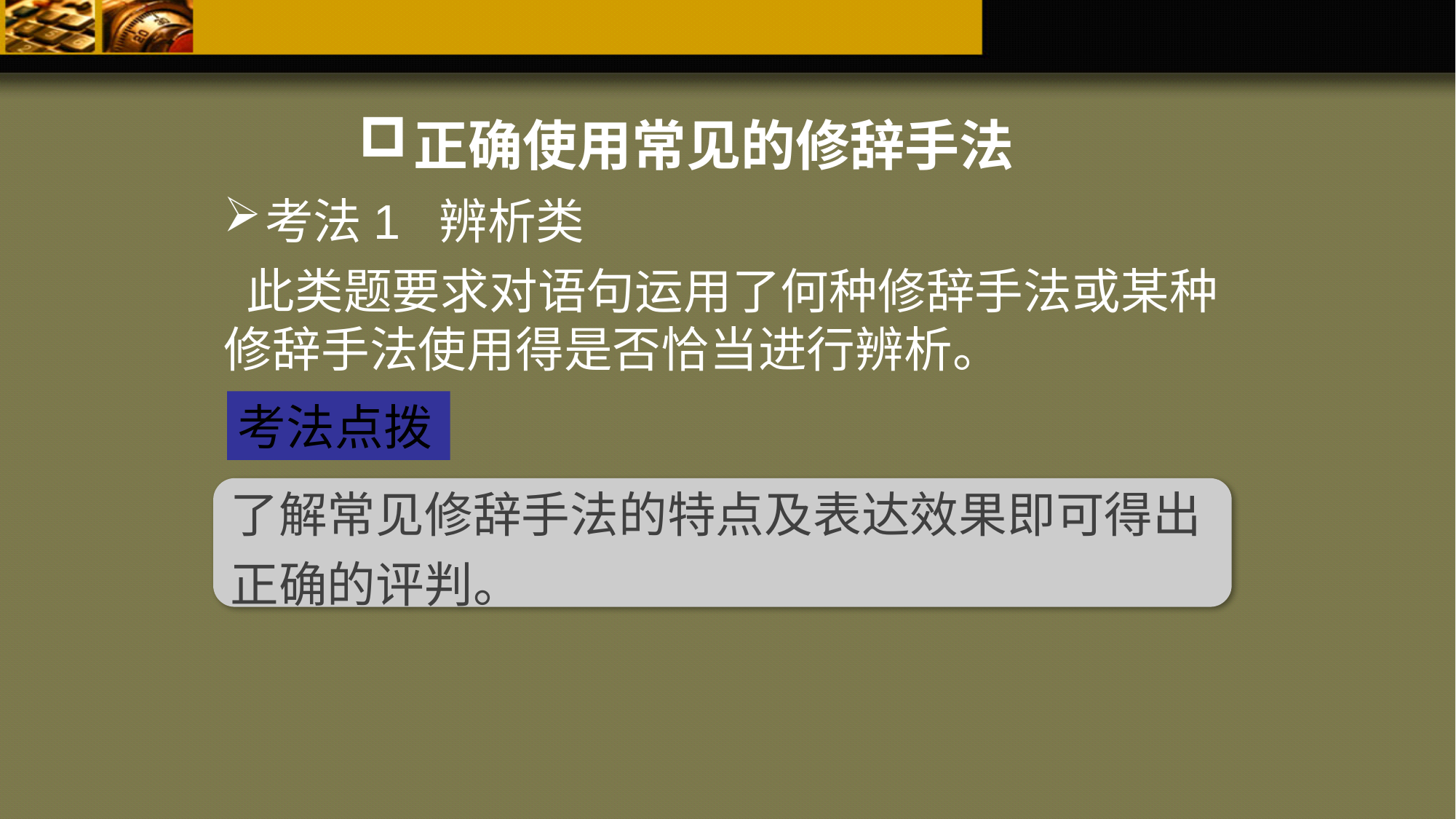

正确使用常见的修辞手法
考法1  辨析类
 此类题要求对语句运用了何种修辞手法或某种修辞手法使用得是否恰当进行辨析。
考法点拨
了解常见修辞手法的特点及表达效果即可得出正确的评判。